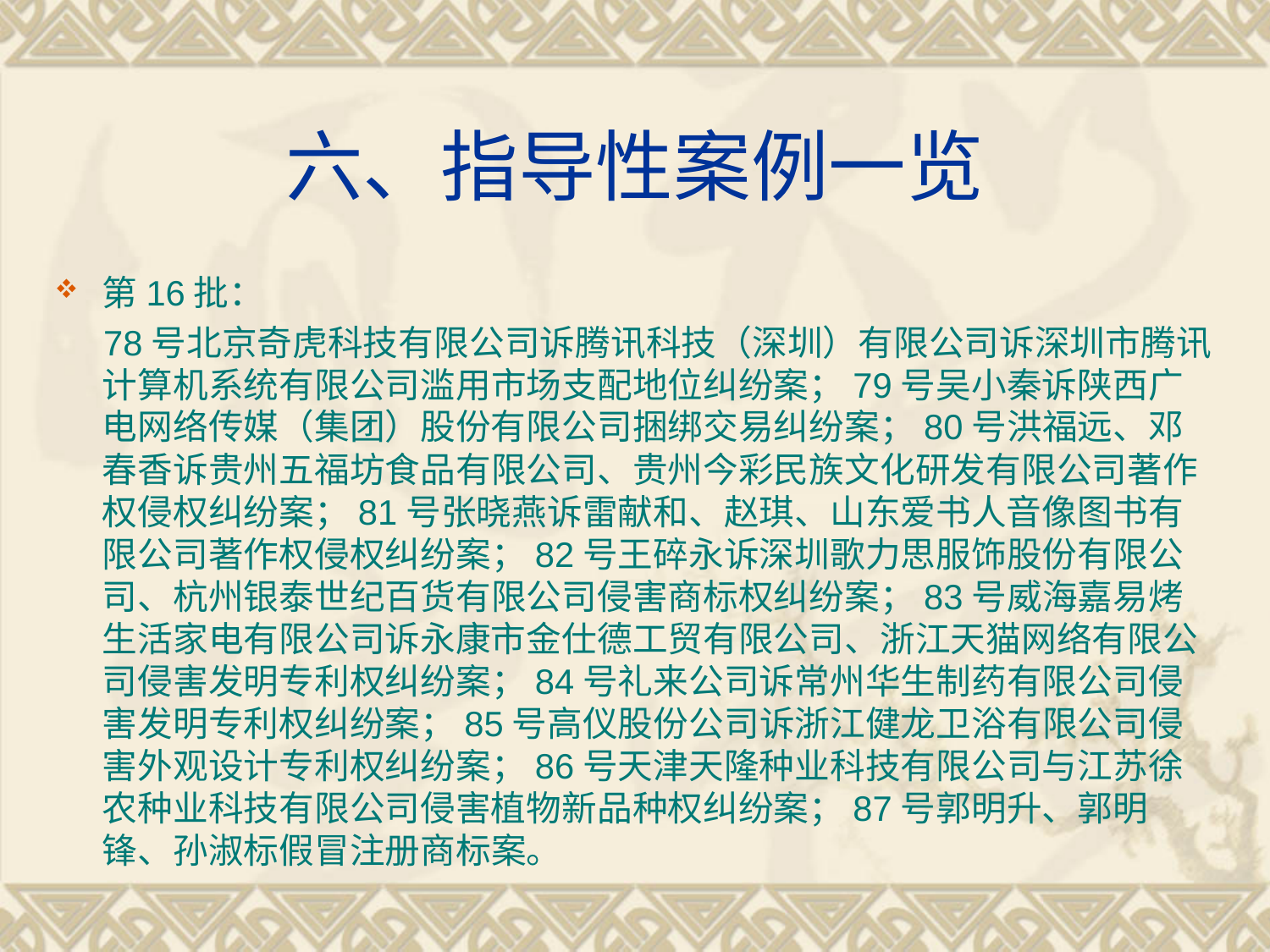

# 六、指导性案例一览
第16批：
     78号北京奇虎科技有限公司诉腾讯科技（深圳）有限公司诉深圳市腾讯计算机系统有限公司滥用市场支配地位纠纷案；79号吴小秦诉陕西广电网络传媒（集团）股份有限公司捆绑交易纠纷案；80号洪福远、邓春香诉贵州五福坊食品有限公司、贵州今彩民族文化研发有限公司著作权侵权纠纷案；81号张晓燕诉雷献和、赵琪、山东爱书人音像图书有限公司著作权侵权纠纷案；82号王碎永诉深圳歌力思服饰股份有限公司、杭州银泰世纪百货有限公司侵害商标权纠纷案；83号威海嘉易烤生活家电有限公司诉永康市金仕德工贸有限公司、浙江天猫网络有限公司侵害发明专利权纠纷案；84号礼来公司诉常州华生制药有限公司侵害发明专利权纠纷案；85号高仪股份公司诉浙江健龙卫浴有限公司侵害外观设计专利权纠纷案；86号天津天隆种业科技有限公司与江苏徐农种业科技有限公司侵害植物新品种权纠纷案；87号郭明升、郭明锋、孙淑标假冒注册商标案。